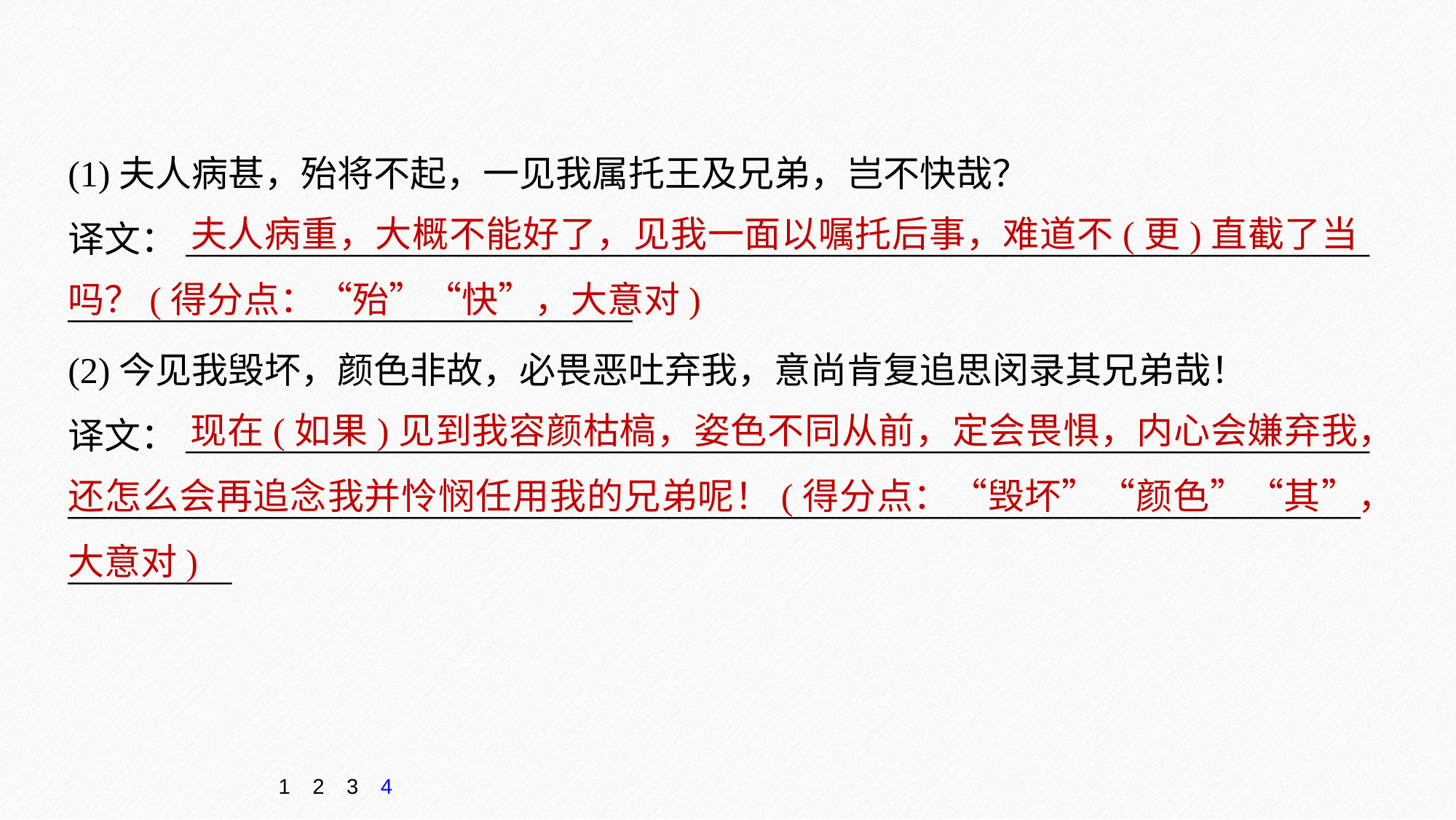

(1)夫人病甚，殆将不起，一见我属托王及兄弟，岂不快哉？
译文：_________________________________________________________________
_______________________________
(2)今见我毁坏，颜色非故，必畏恶吐弃我，意尚肯复追思闵录其兄弟哉！
译文：_________________________________________________________________
________________________________________________________________________________
             夫人病重，大概不能好了，见我一面以嘱托后事，难道不(更)直截了当吗？(得分点：“殆”“快”，大意对)

             现在(如果)见到我容颜枯槁，姿色不同从前，定会畏惧，内心会嫌弃我，还怎么会再追念我并怜悯任用我的兄弟呢！(得分点：“毁坏”“颜色”“其”，大意对)
1
2
3
4